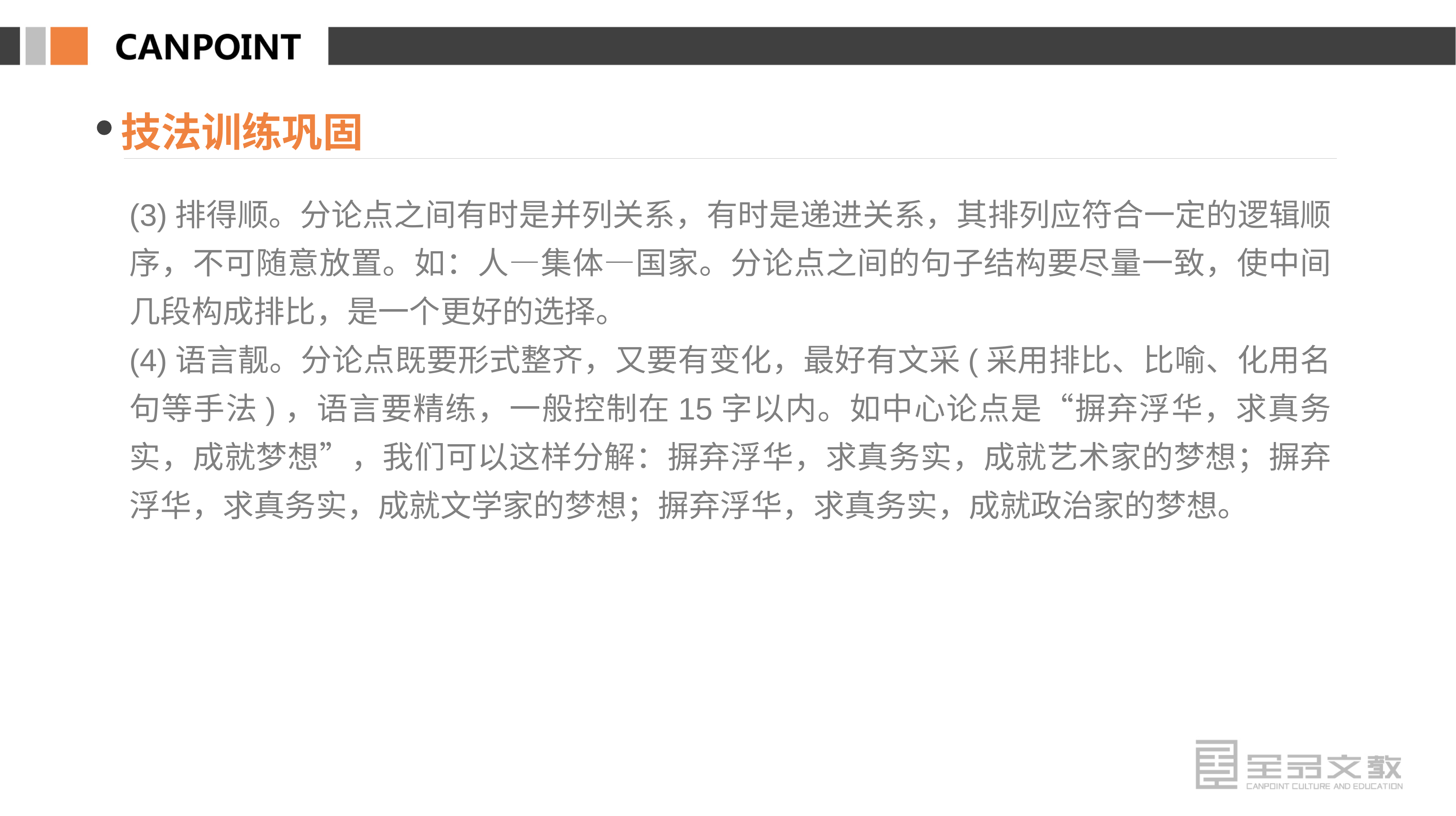

技法训练巩固

(3)排得顺。分论点之间有时是并列关系，有时是递进关系，其排列应符合一定的逻辑顺序，不可随意放置。如：人—集体—国家。分论点之间的句子结构要尽量一致，使中间几段构成排比，是一个更好的选择。
(4)语言靓。分论点既要形式整齐，又要有变化，最好有文采(采用排比、比喻、化用名句等手法)，语言要精练，一般控制在15字以内。如中心论点是“摒弃浮华，求真务实，成就梦想”，我们可以这样分解：摒弃浮华，求真务实，成就艺术家的梦想；摒弃浮华，求真务实，成就文学家的梦想；摒弃浮华，求真务实，成就政治家的梦想。